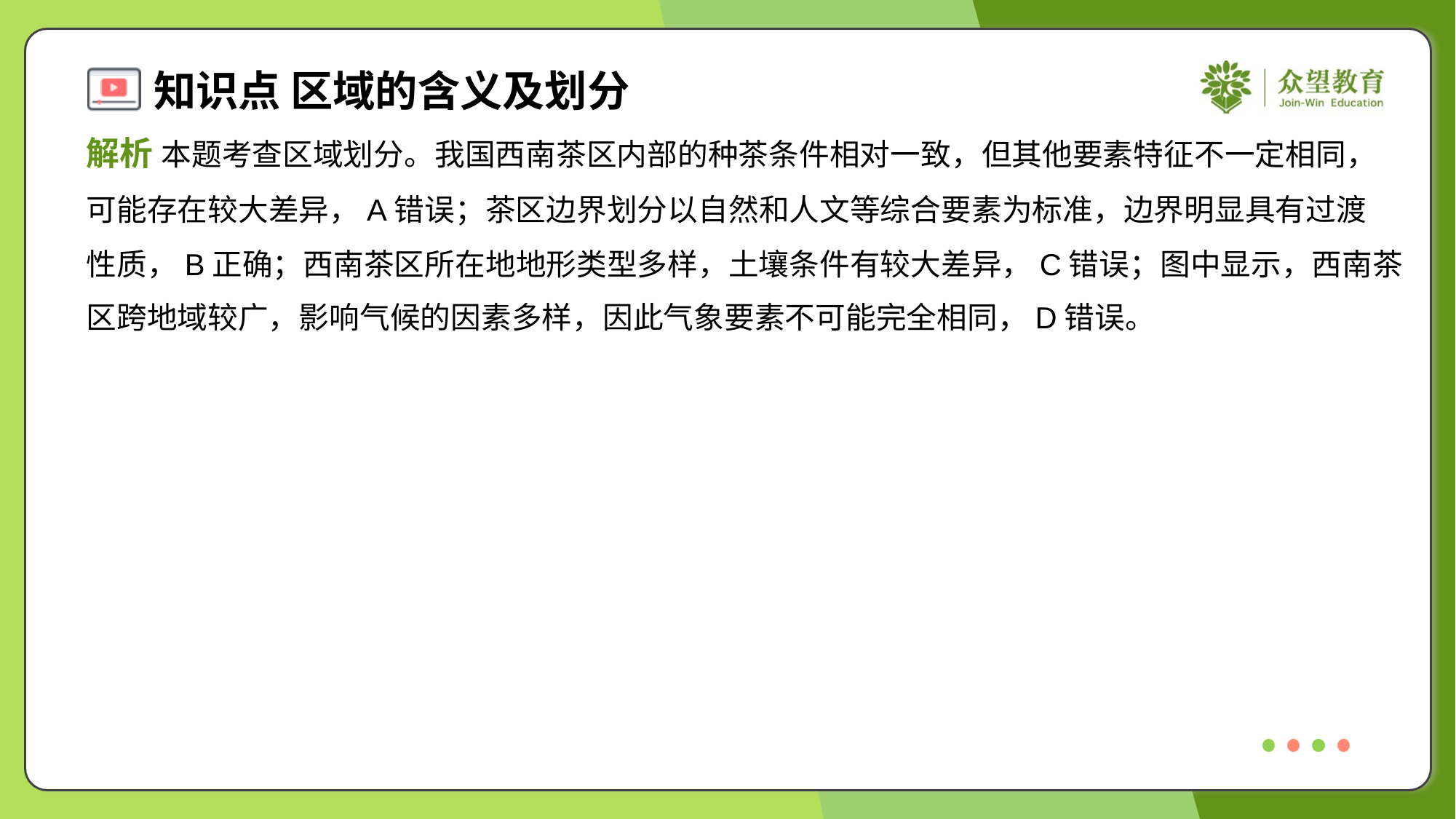

解析 本题考查区域划分。我国西南茶区内部的种茶条件相对一致，但其他要素特征不一定相同，
可能存在较大差异，A错误；茶区边界划分以自然和人文等综合要素为标准，边界明显具有过渡
性质，B正确；西南茶区所在地地形类型多样，土壤条件有较大差异，C错误；图中显示，西南茶
区跨地域较广，影响气候的因素多样，因此气象要素不可能完全相同，D错误。